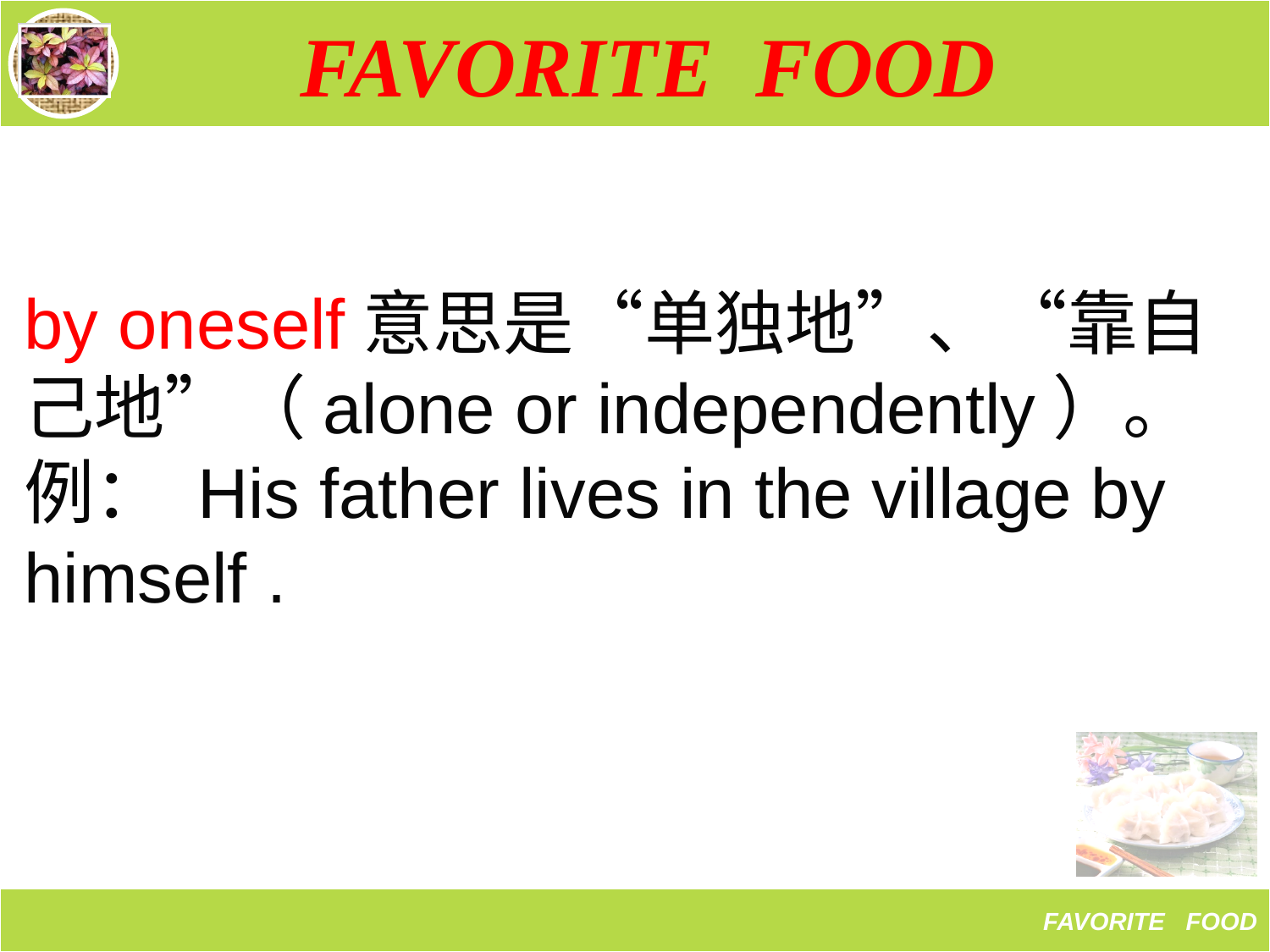

# FAVORITE  FOOD
教材分析
教法分析
学法分析
教学过程
教学反思
by oneself意思是“单独地”、“靠自己地”（alone or independently）。
例： His father lives in the village by himself .
steamed bread,
steamed bread, teamed bread,
FAVORITE   FOOD